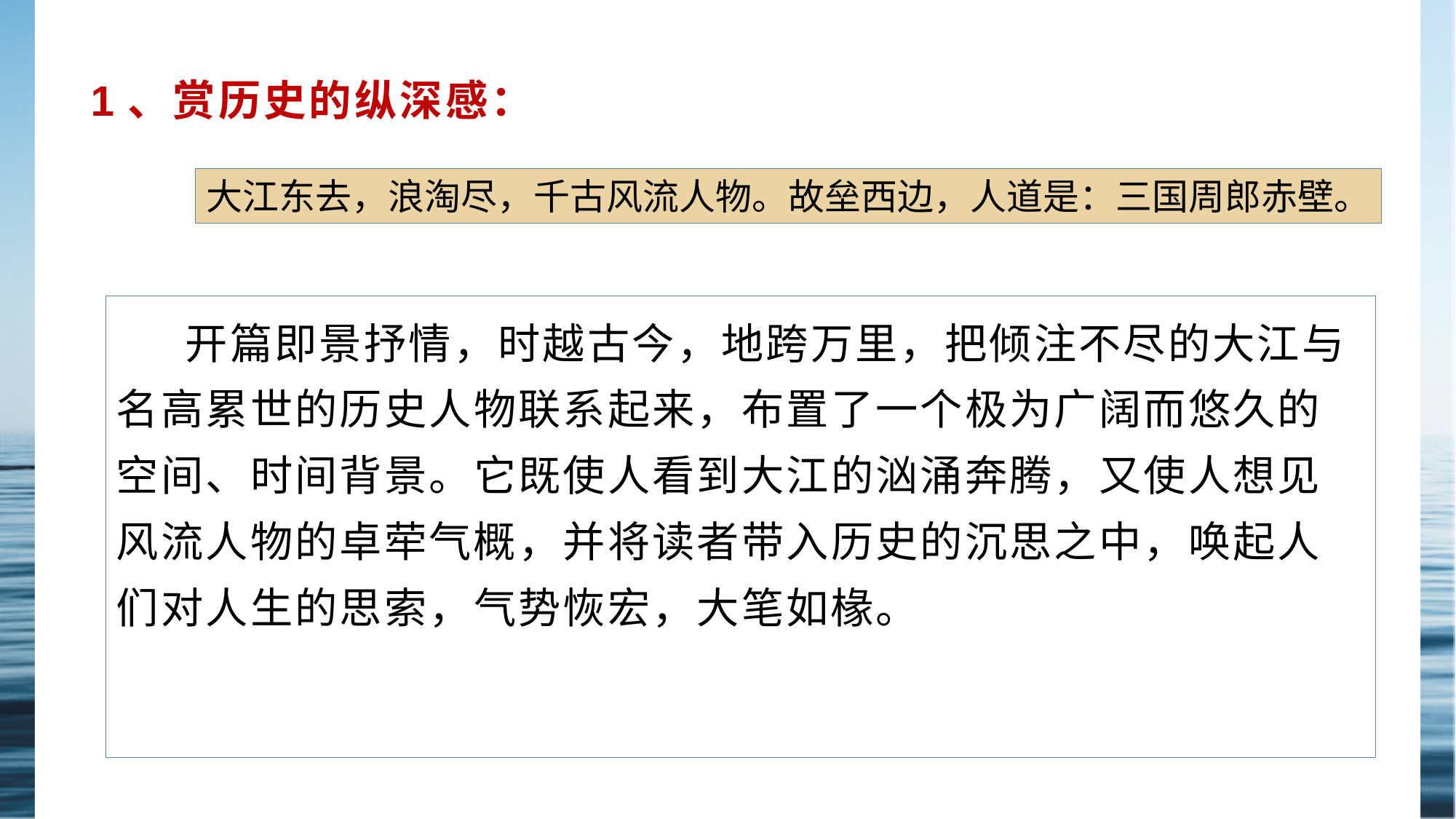

# 1、赏历史的纵深感：
大江东去，浪淘尽，千古风流人物。故垒西边，人道是：三国周郎赤壁。
     开篇即景抒情，时越古今，地跨万里，把倾注不尽的大江与名高累世的历史人物联系起来，布置了一个极为广阔而悠久的空间、时间背景。它既使人看到大江的汹涌奔腾，又使人想见风流人物的卓荦气概，并将读者带入历史的沉思之中，唤起人们对人生的思索，气势恢宏，大笔如椽。